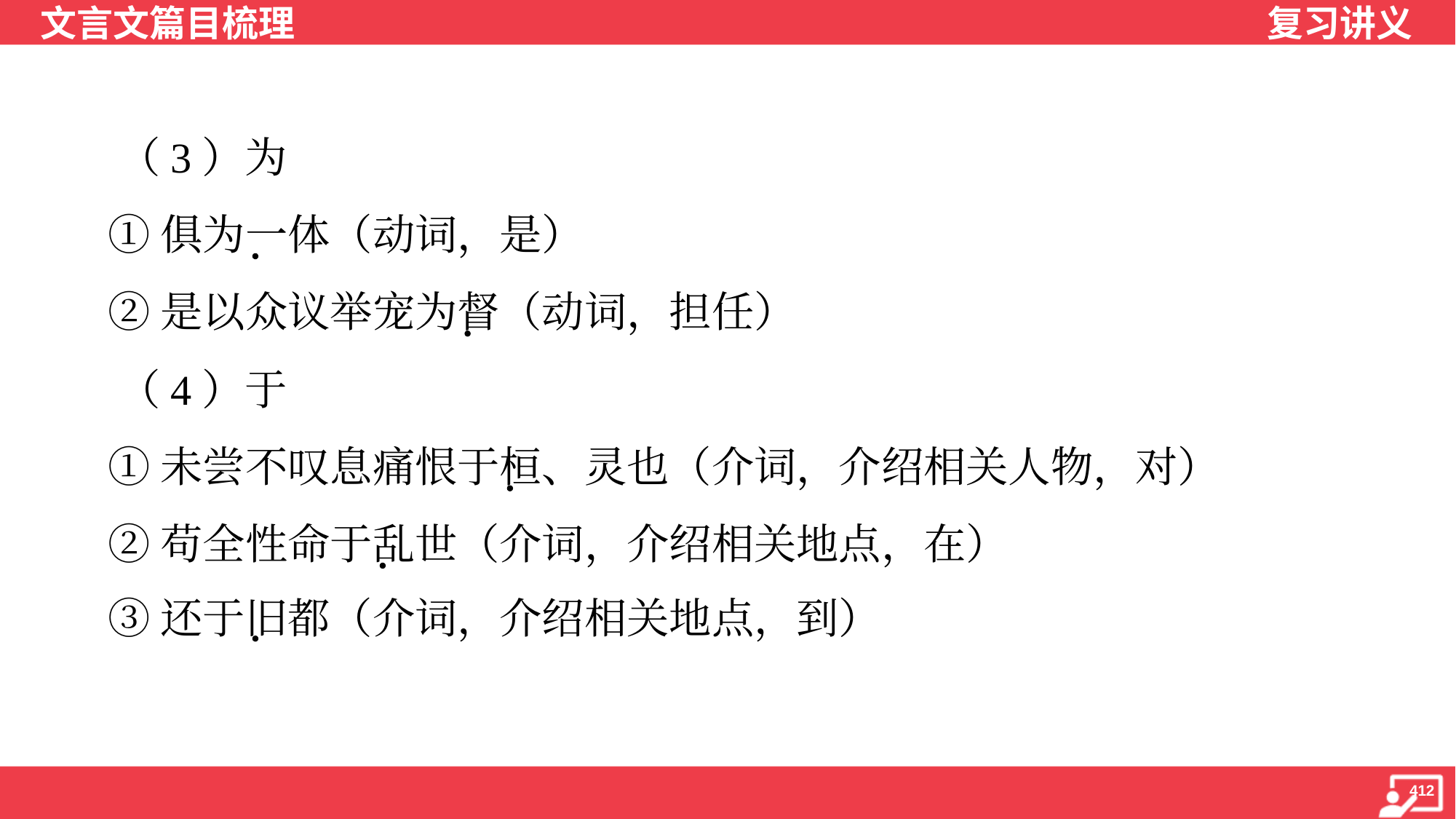

（3）为
    ①俱为一体（动词，是）
    ②是以众议举宠为督（动词，担任）
    （4）于
    ①未尝不叹息痛恨于桓、灵也（介词，介绍相关人物，对）
    ②苟全性命于乱世（介词，介绍相关地点，在）
    ③还于旧都（介词，介绍相关地点，到）